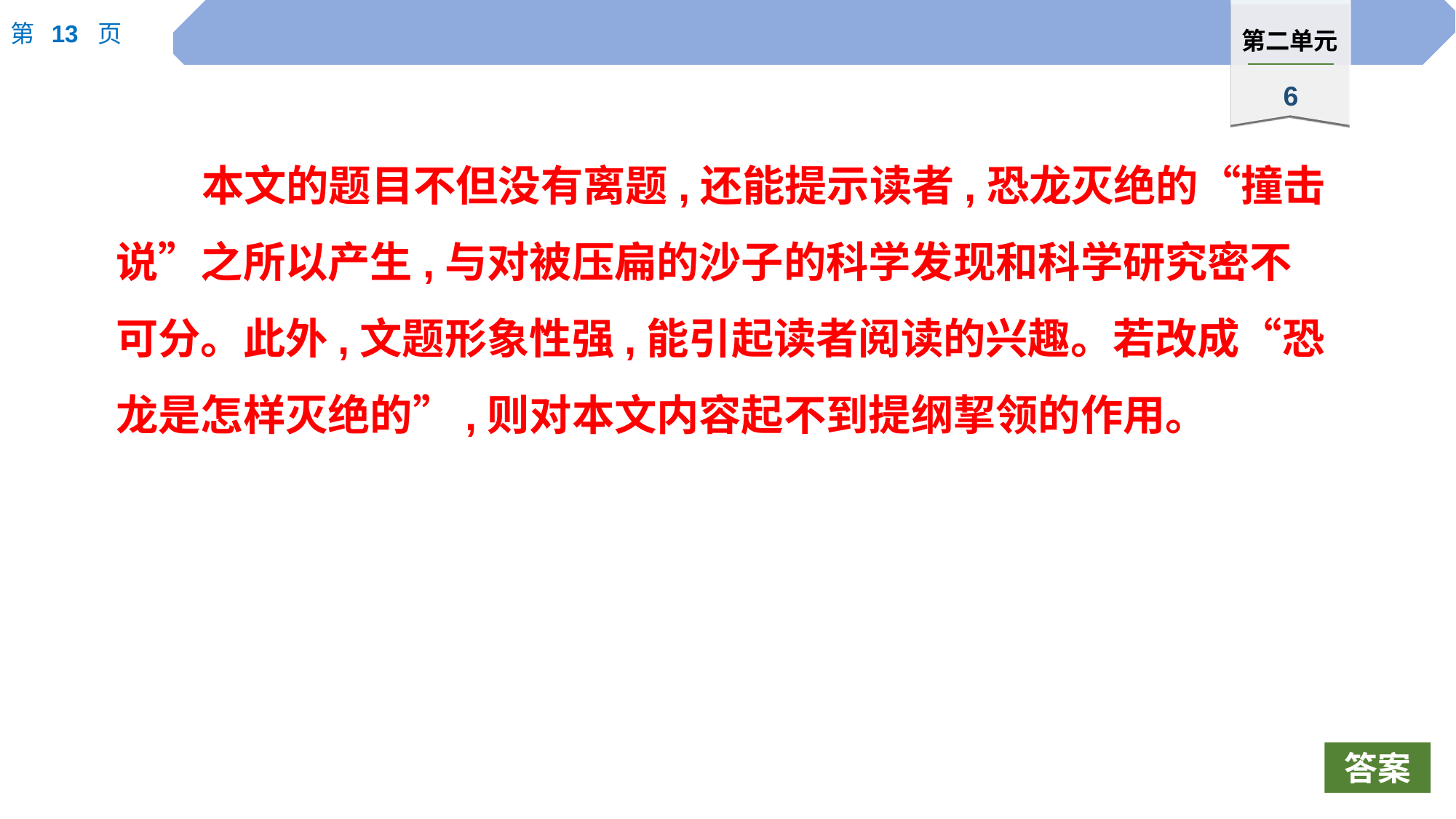

本文的题目不但没有离题,还能提示读者,恐龙灭绝的“撞击说”之所以产生,与对被压扁的沙子的科学发现和科学研究密不可分。此外,文题形象性强,能引起读者阅读的兴趣。若改成“恐龙是怎样灭绝的”,则对本文内容起不到提纲挈领的作用。
答案